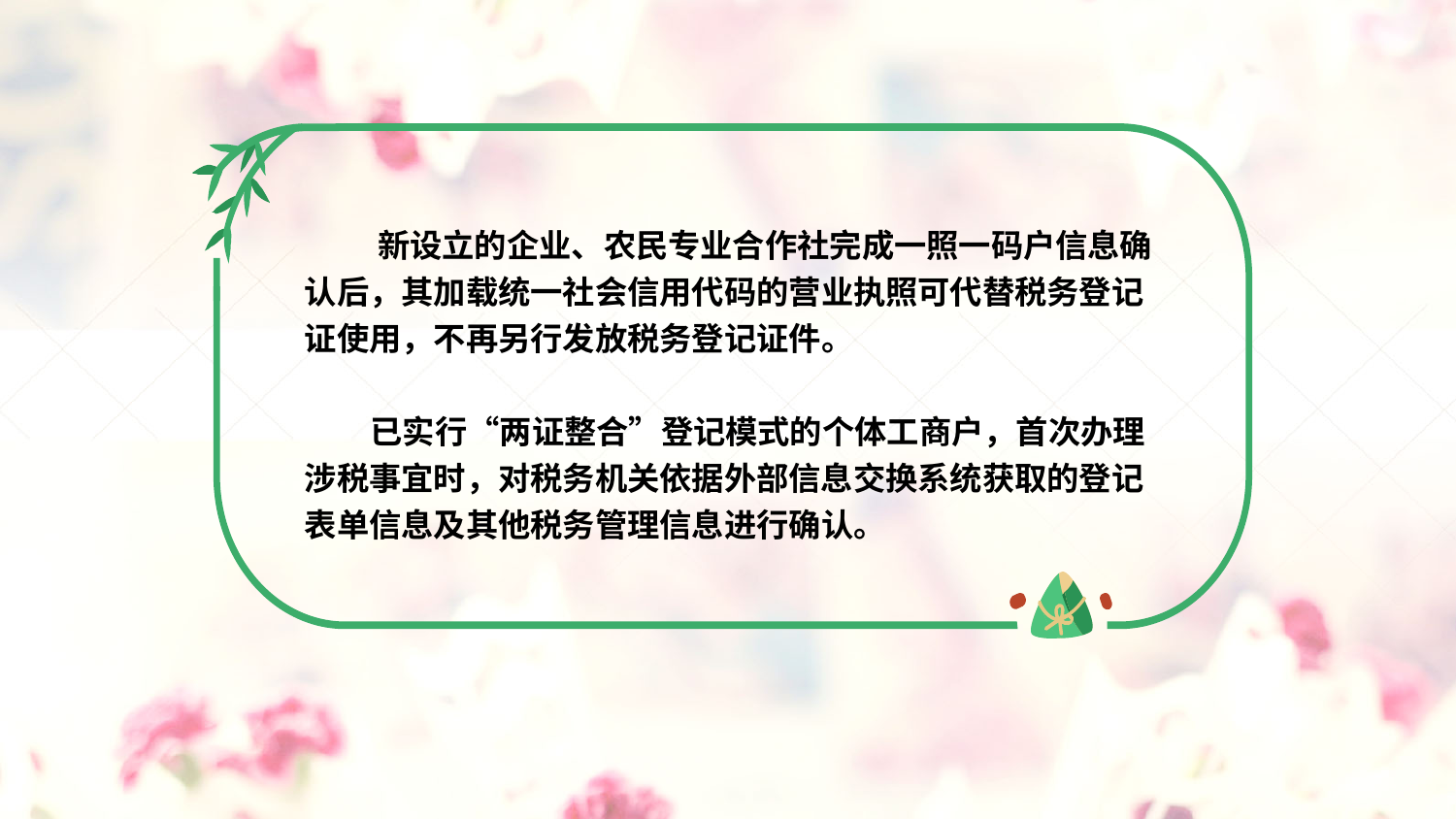

新设立的企业、农民专业合作社完成一照一码户信息确认后，其加载统一社会信用代码的营业执照可代替税务登记证使用，不再另行发放税务登记证件。

        已实行“两证整合”登记模式的个体工商户，首次办理涉税事宜时，对税务机关依据外部信息交换系统获取的登记表单信息及其他税务管理信息进行确认。